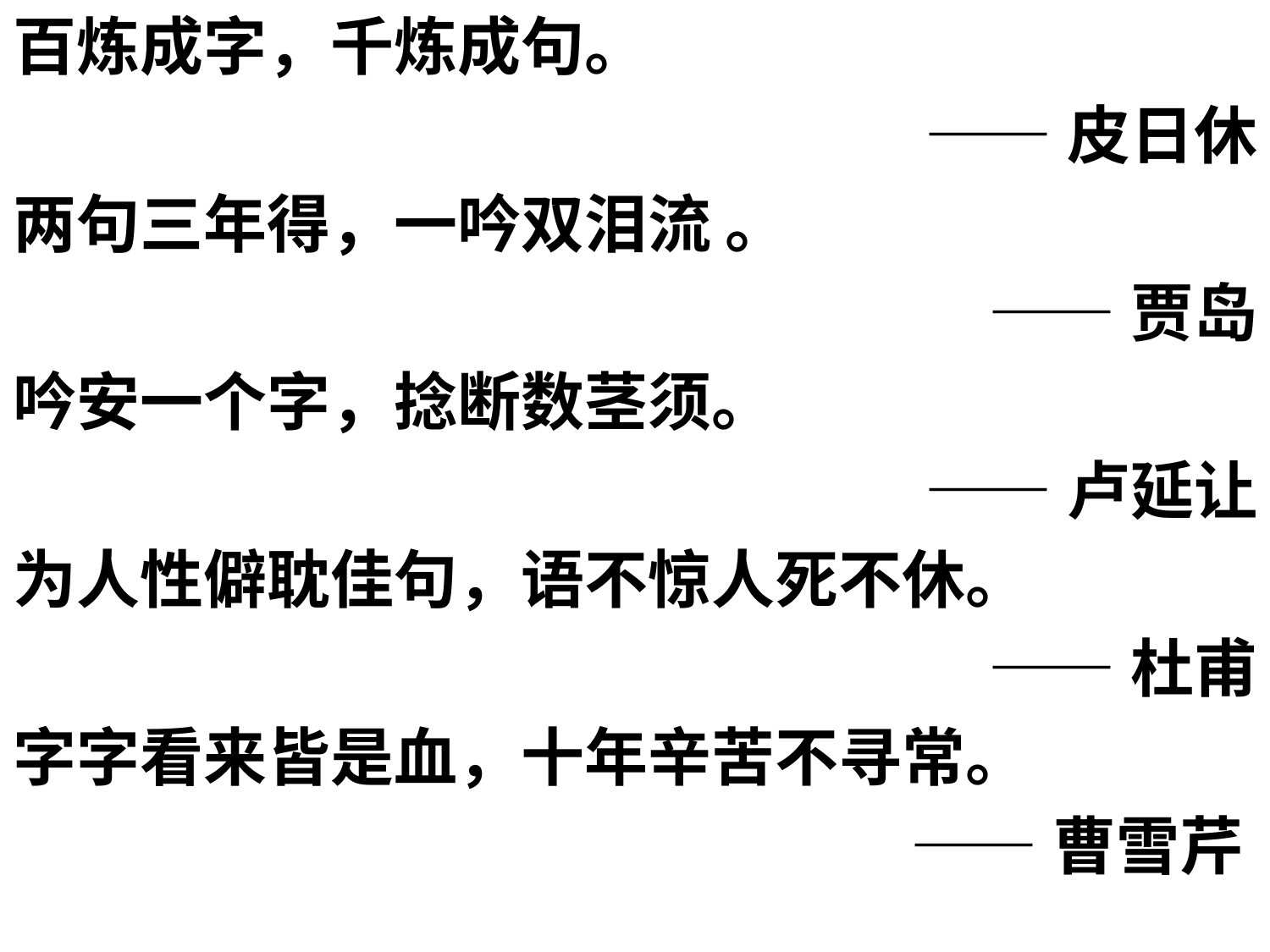

百炼成字，千炼成句。
——皮日休
两句三年得，一吟双泪流 。
——贾岛
吟安一个字，捻断数茎须。
——卢延让
为人性僻耽佳句，语不惊人死不休。
——杜甫
字字看来皆是血，十年辛苦不寻常。
——曹雪芹